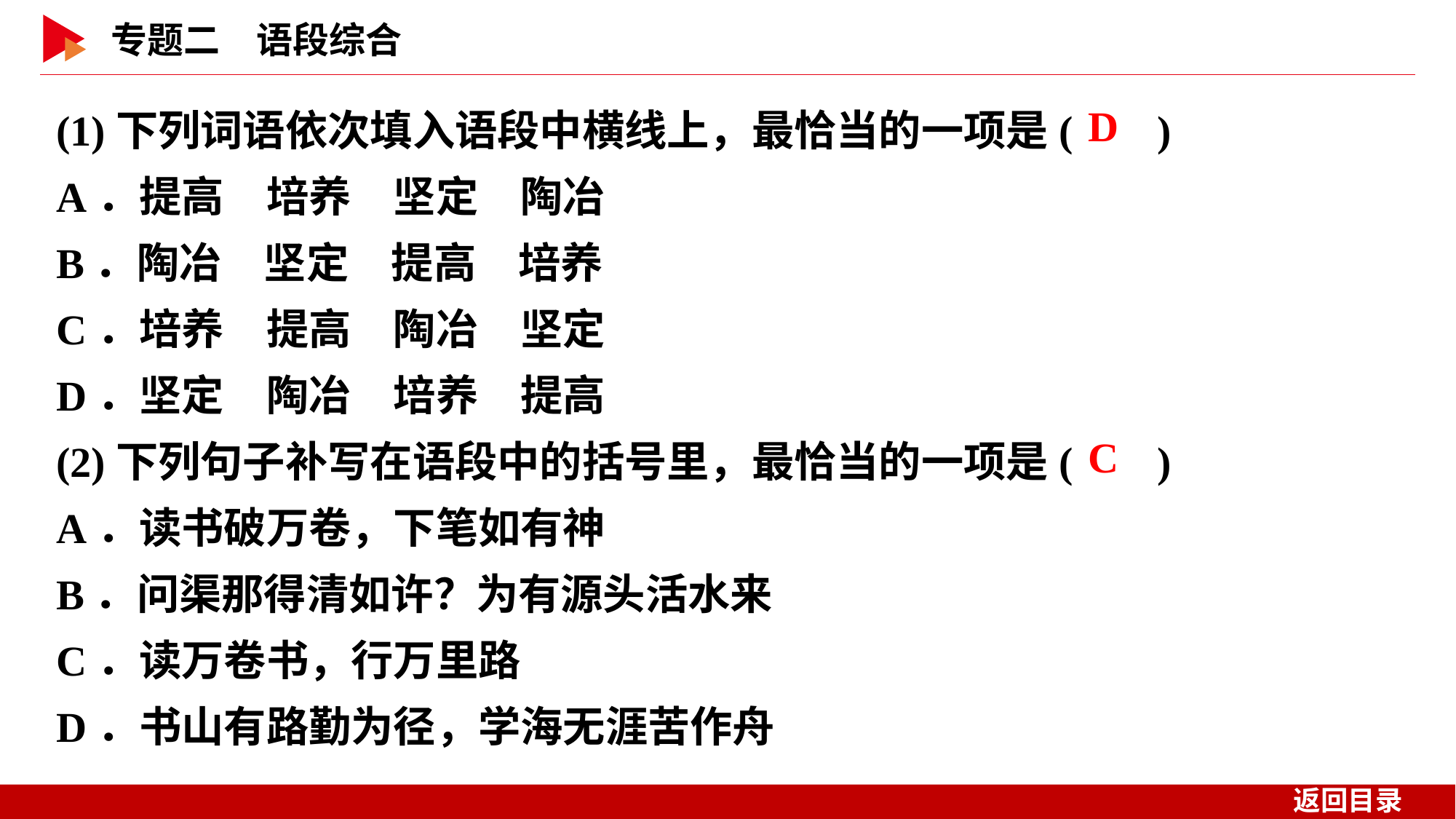

(1)下列词语依次填入语段中横线上，最恰当的一项是(        )
A．提高　培养　坚定　陶冶
B．陶冶　坚定　提高　培养
C．培养　提高　陶冶　坚定
D．坚定　陶冶　培养　提高
(2)下列句子补写在语段中的括号里，最恰当的一项是(        )
A．读书破万卷，下笔如有神
B．问渠那得清如许？为有源头活水来
C．读万卷书，行万里路
D．书山有路勤为径，学海无涯苦作舟
   D
   C